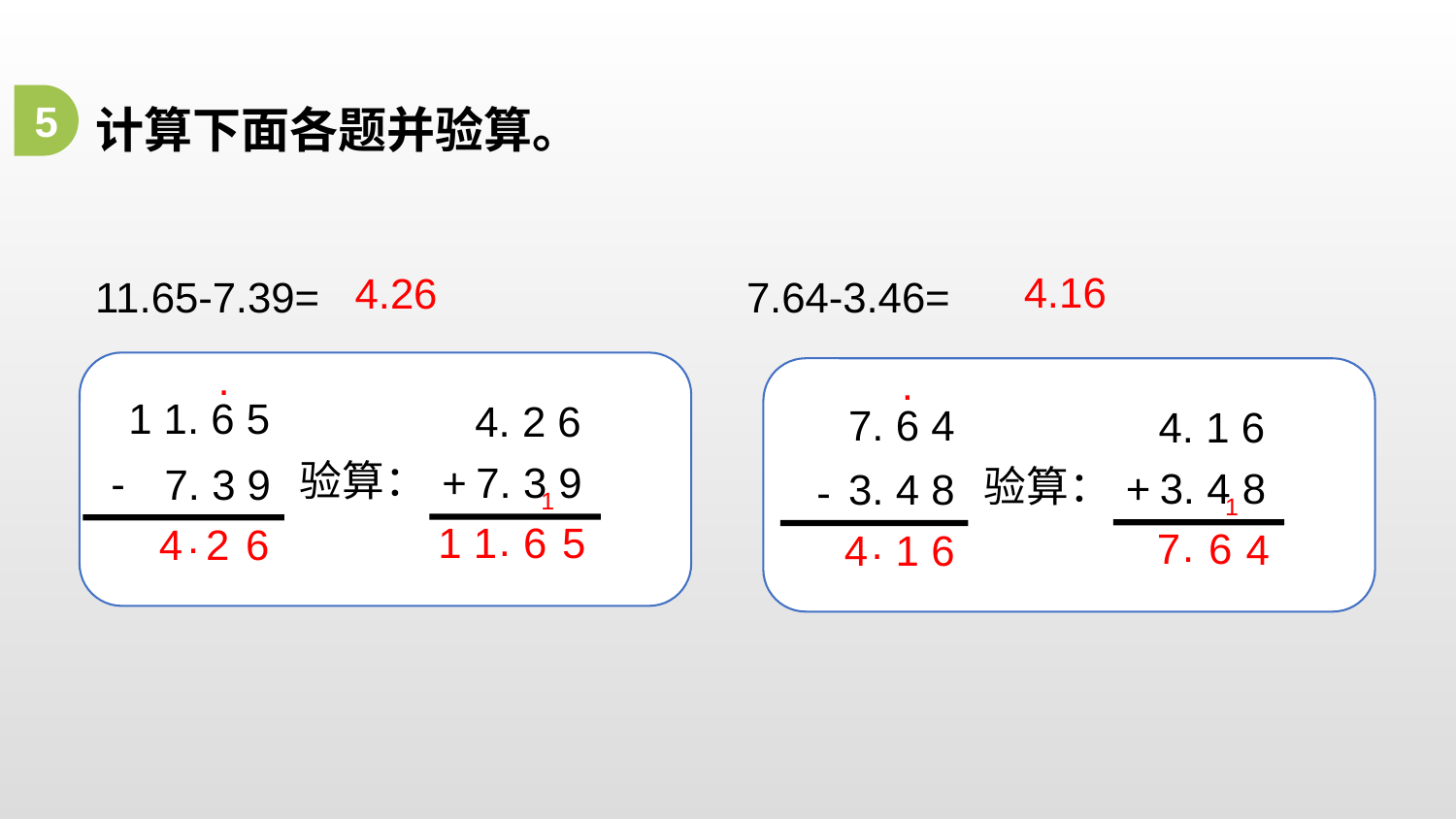

计算下面各题并验算。

11.65-7.39=                                    7.64-3.46=
5
4.16
4.26
.

.

1 1. 6 5
4. 2 6
7. 6 4
4. 1 6
验算：
+
7. 3 9
-
7. 3 9
验算：
+
3. 4 8
3. 4 8
-
1
1
.
.
1 1
6
5
.
4
2
6
.
7
6

4

4
1
6